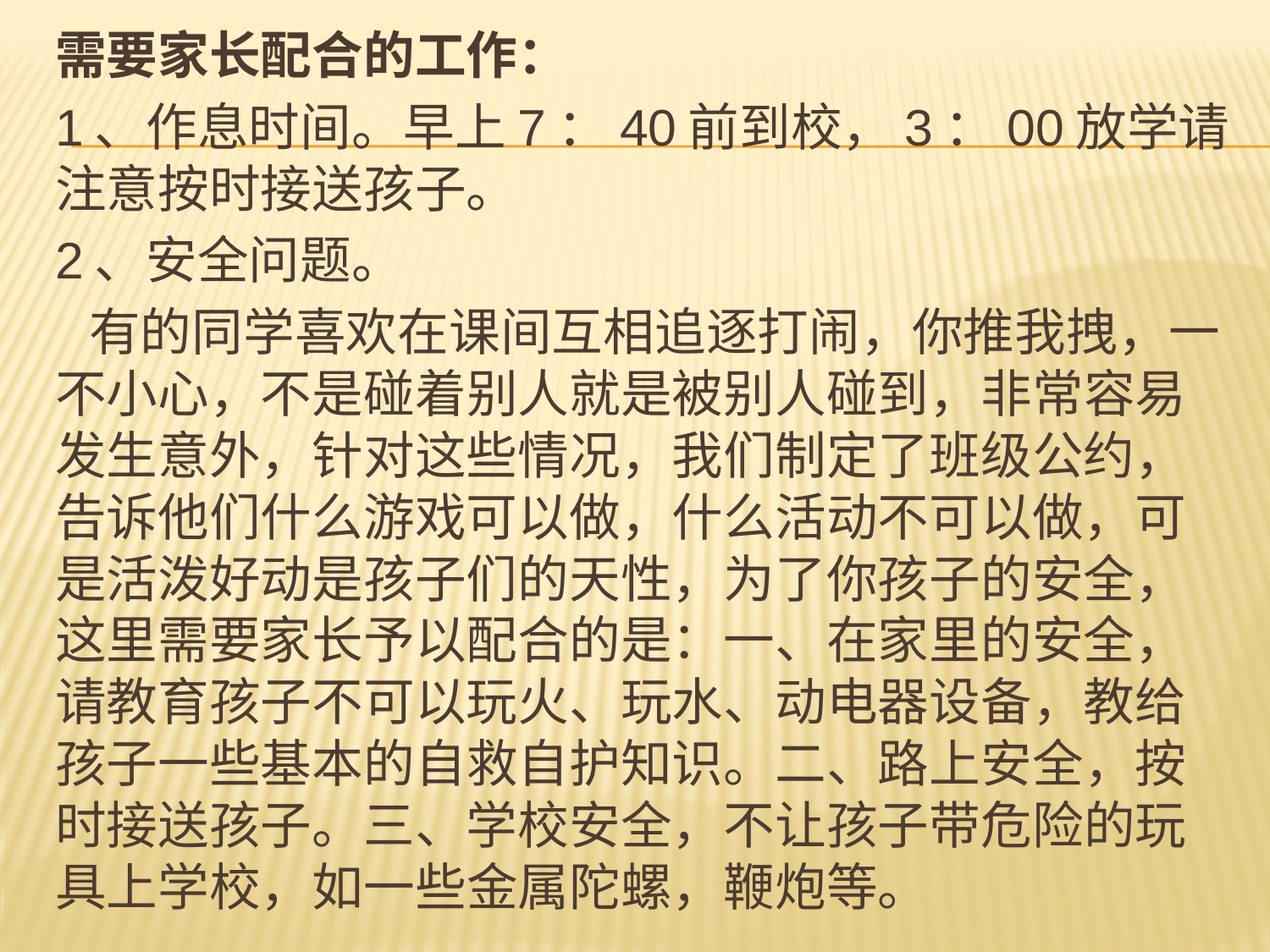

需要家长配合的工作：
1、作息时间。早上7：40前到校，3：00放学请注意按时接送孩子。
2、安全问题。
  有的同学喜欢在课间互相追逐打闹，你推我拽，一不小心，不是碰着别人就是被别人碰到，非常容易发生意外，针对这些情况，我们制定了班级公约，告诉他们什么游戏可以做，什么活动不可以做，可是活泼好动是孩子们的天性，为了你孩子的安全，这里需要家长予以配合的是：一、在家里的安全，请教育孩子不可以玩火、玩水、动电器设备，教给孩子一些基本的自救自护知识。二、路上安全，按时接送孩子。三、学校安全，不让孩子带危险的玩具上学校，如一些金属陀螺，鞭炮等。